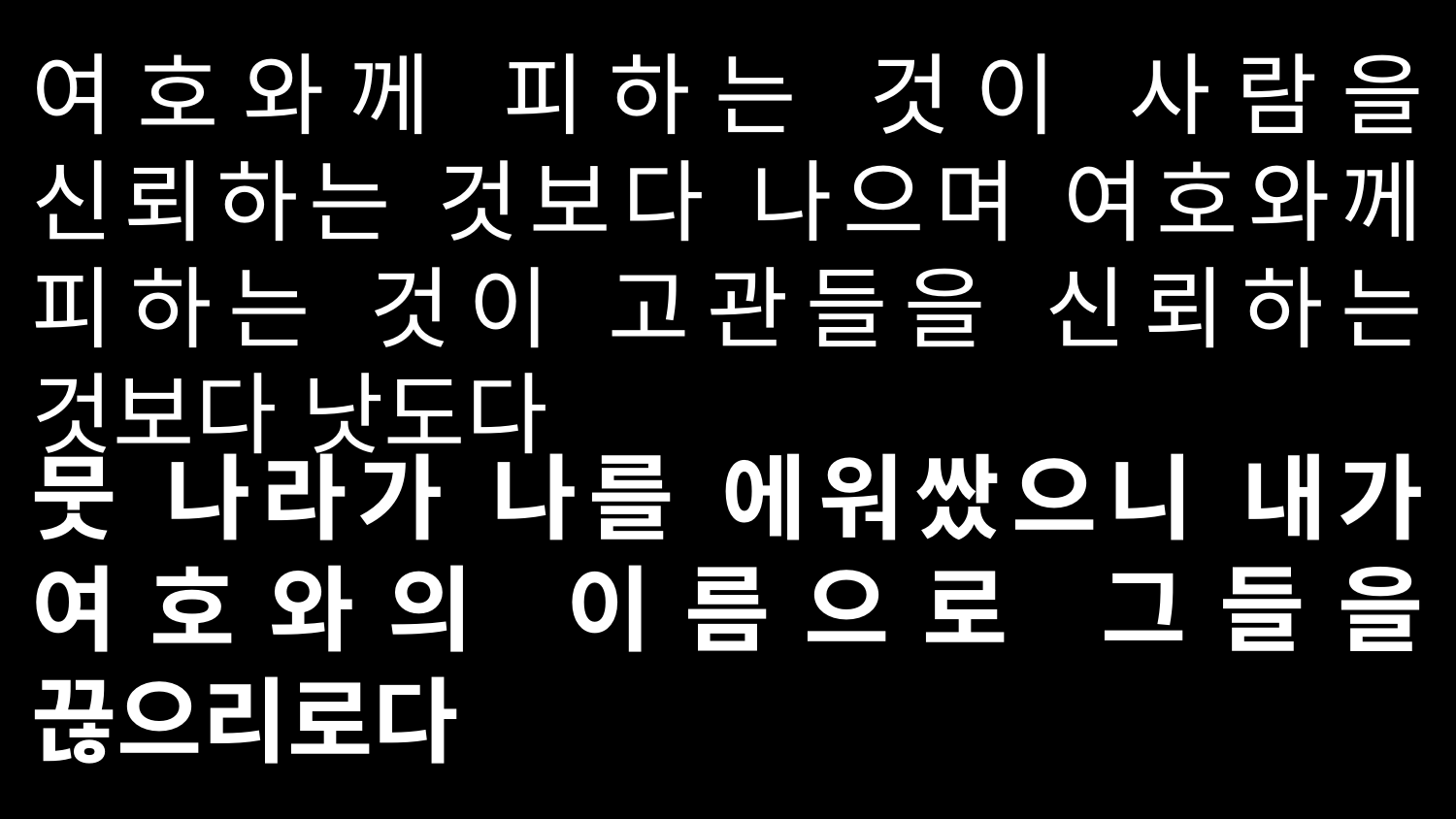

여호와께 피하는 것이 사람을 신뢰하는 것보다 나으며 여호와께 피하는 것이 고관들을 신뢰하는 것보다 낫도다
뭇 나라가 나를 에워쌌으니 내가 여호와의 이름으로 그들을 끊으리로다